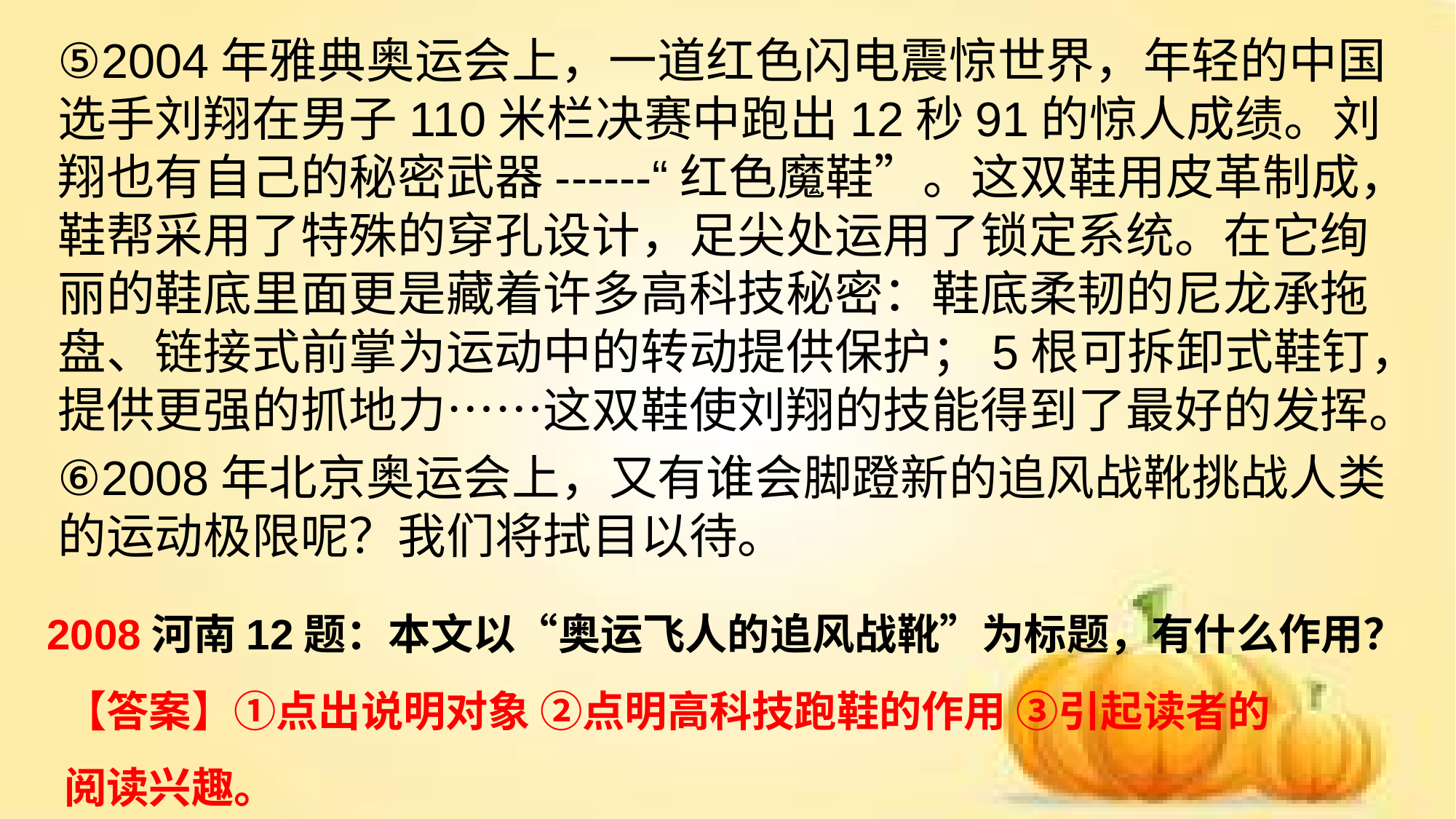

⑤2004年雅典奥运会上，一道红色闪电震惊世界，年轻的中国选手刘翔在男子110米栏决赛中跑出12秒91的惊人成绩。刘翔也有自己的秘密武器------“红色魔鞋”。这双鞋用皮革制成，鞋帮采用了特殊的穿孔设计，足尖处运用了锁定系统。在它绚丽的鞋底里面更是藏着许多高科技秘密：鞋底柔韧的尼龙承拖盘、链接式前掌为运动中的转动提供保护；5根可拆卸式鞋钉，提供更强的抓地力……这双鞋使刘翔的技能得到了最好的发挥。
⑥2008年北京奥运会上，又有谁会脚蹬新的追风战靴挑战人类的运动极限呢？我们将拭目以待。

2008河南12题：本文以“奥运飞人的追风战靴”为标题，有什么作用？
【答案】①点出说明对象 ②点明高科技跑鞋的作用 ③引起读者的阅读兴趣。